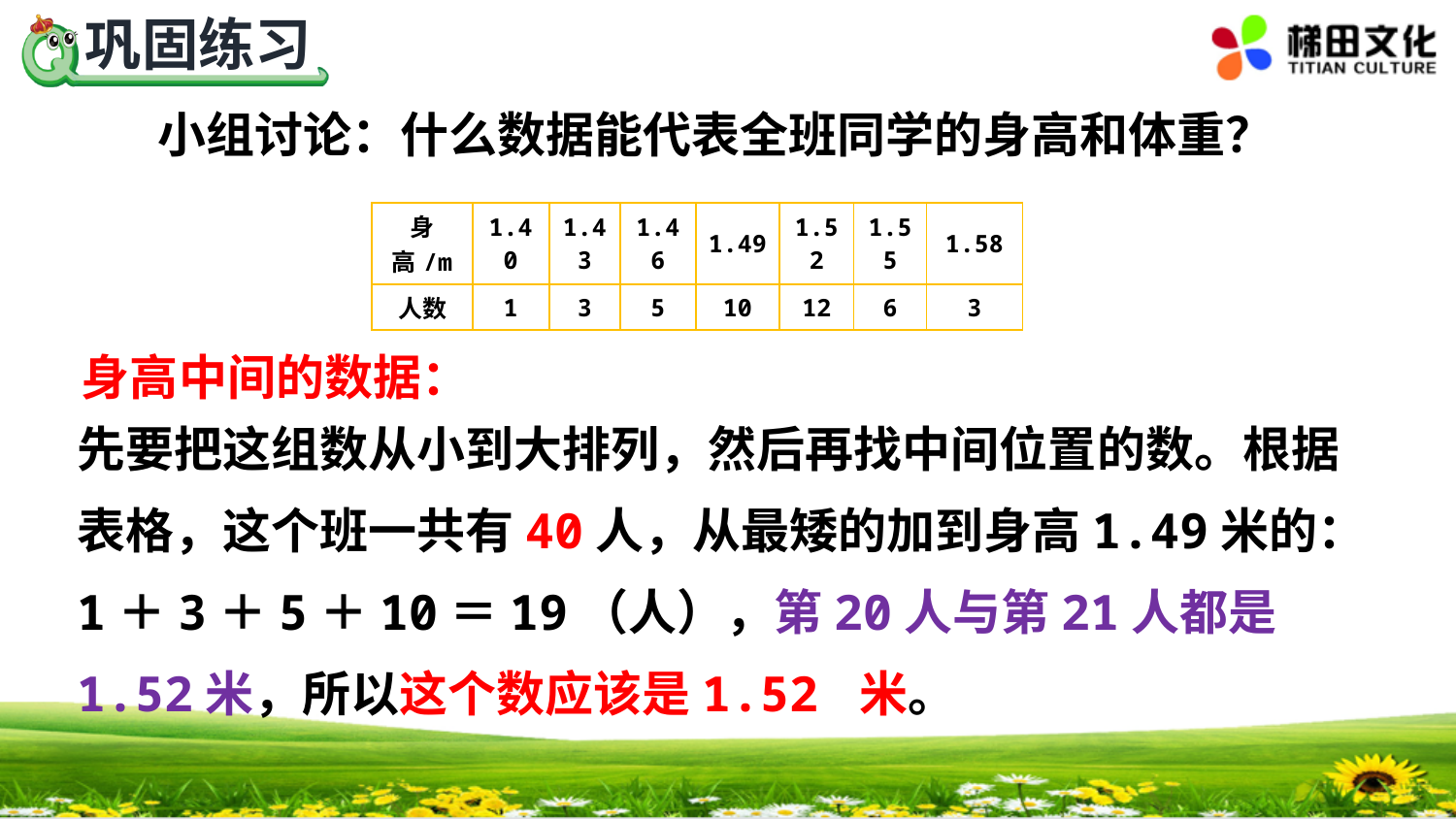

小组讨论：什么数据能代表全班同学的身高和体重？
| 身高/m | 1.40 | 1.43 | 1.46 | 1.49 | 1.52 | 1.55 | 1.58 |
| --- | --- | --- | --- | --- | --- | --- | --- |
| 人数 | 1 | 3 | 5 | 10 | 12 | 6 | 3 |
身高中间的数据：
先要把这组数从小到大排列，然后再找中间位置的数。根据表格，这个班一共有40人，从最矮的加到身高1.49米的：1＋3＋5＋10＝19（人），第20人与第21人都是1.52米，所以这个数应该是1.52 米。